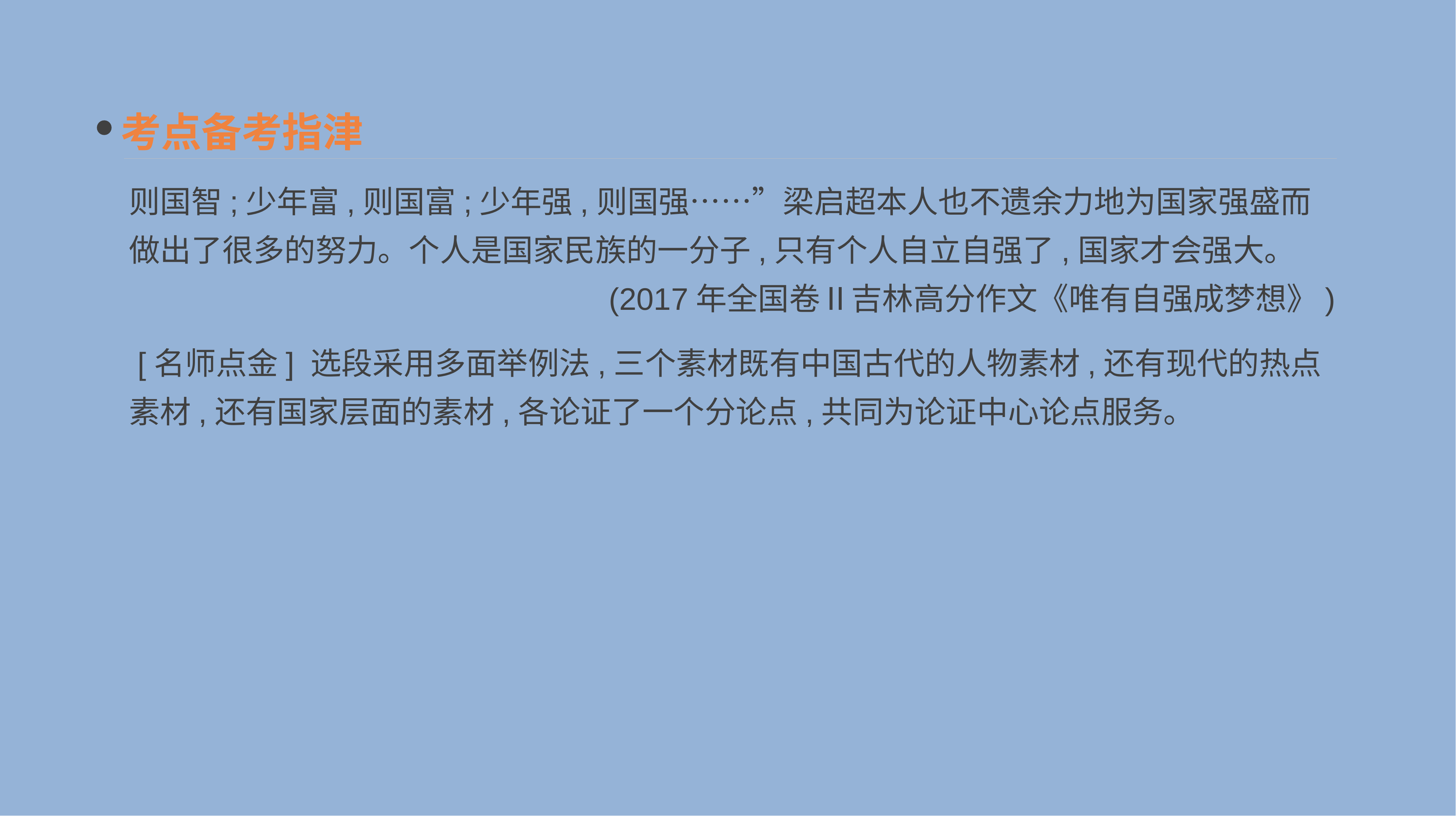

考点备考指津

则国智;少年富,则国富;少年强,则国强……”梁启超本人也不遗余力地为国家强盛而做出了很多的努力。个人是国家民族的一分子,只有个人自立自强了,国家才会强大。
 (2017年全国卷Ⅱ吉林高分作文《唯有自强成梦想》)
 [名师点金] 选段采用多面举例法,三个素材既有中国古代的人物素材,还有现代的热点素材,还有国家层面的素材,各论证了一个分论点,共同为论证中心论点服务。